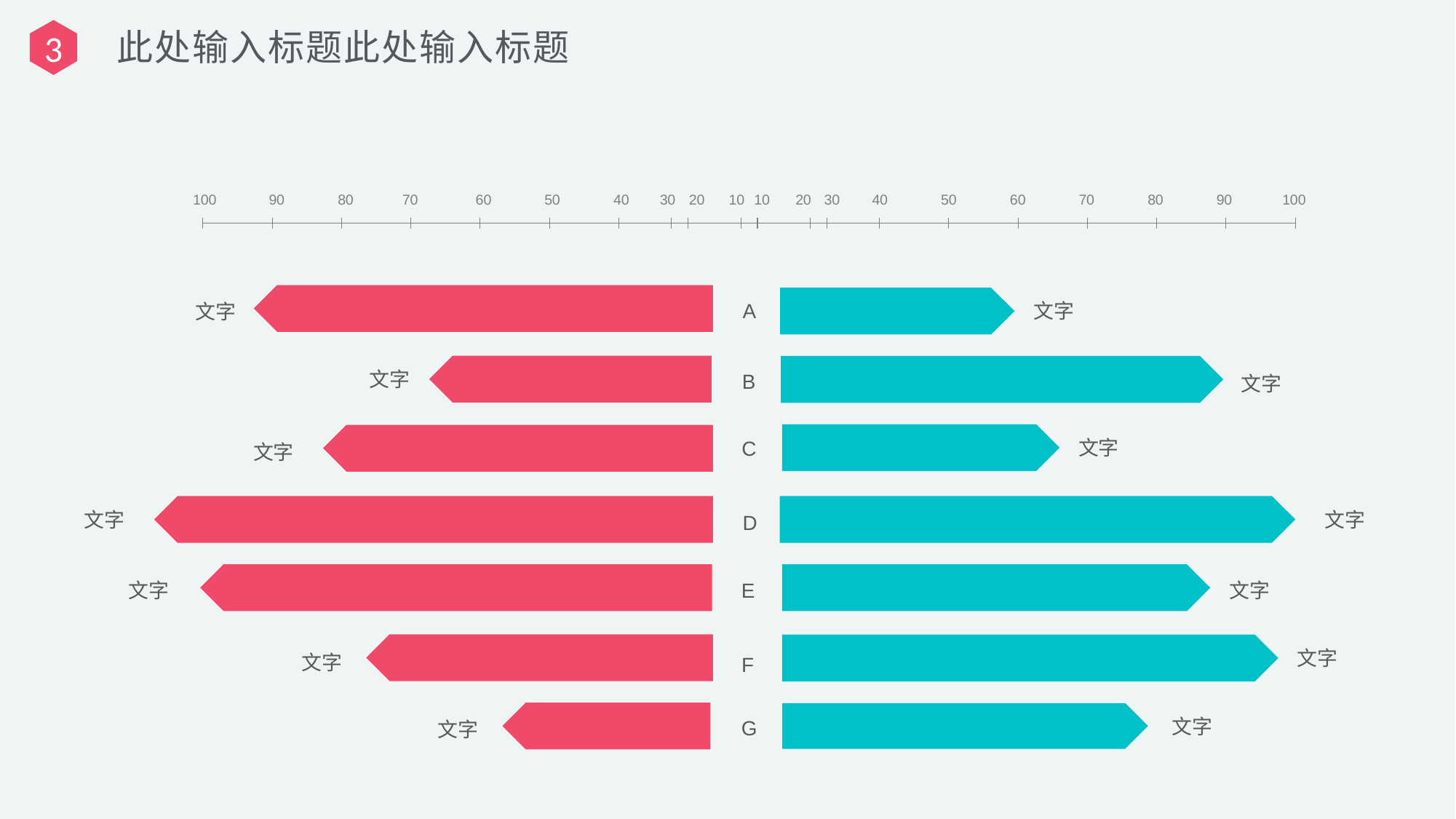

此处输入标题此处输入标题
3
100
90
80
70
60
50
40
30
20
10
10
20
30
40
50
60
70
80
90
100

A
文字
文字

文字
B
文字

文字
C
文字

文字
文字
D

文字
E
文字

文字
文字
F

文字
G
文字